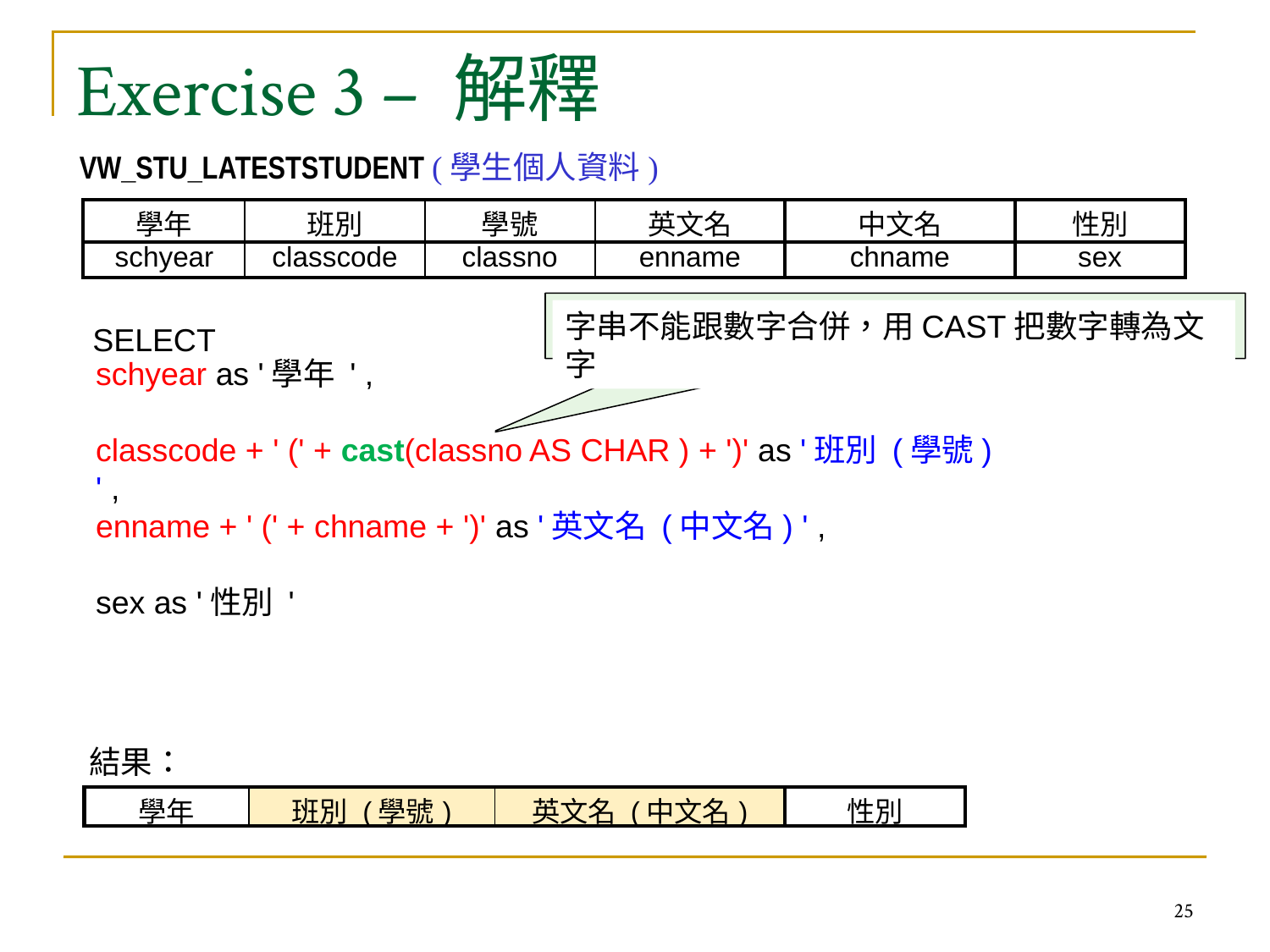

# Exercise 3 – 解釋

FROM vw_stu_lateststudent
Where
schyear=?
VW_STU_LATESTSTUDENT (學生個人資料)
| 學年 | 班別 | 學號 | 英文名 | 中文名 | 性別 |
| --- | --- | --- | --- | --- | --- |
| schyear | classcode | classno | enname | chname | sex |
| --- | --- | --- | --- | --- | --- |

字串不能跟數字合併，用CAST把數字轉為文字
SELECT

schyear,
classcode,
classno,
enname,
chname,
sex
schyear as '學年 ' ,

classcode + ' (' + cast(classno AS CHAR ) + ')' as '班別 (學號) ' ,
enname + ' (' + chname + ')' as '英文名 (中文名) ' ,
sex as '性別 '

結果：
| 學年 | 班別 (學號) | 英文名 (中文名) | 性別 |
| --- | --- | --- | --- |
25